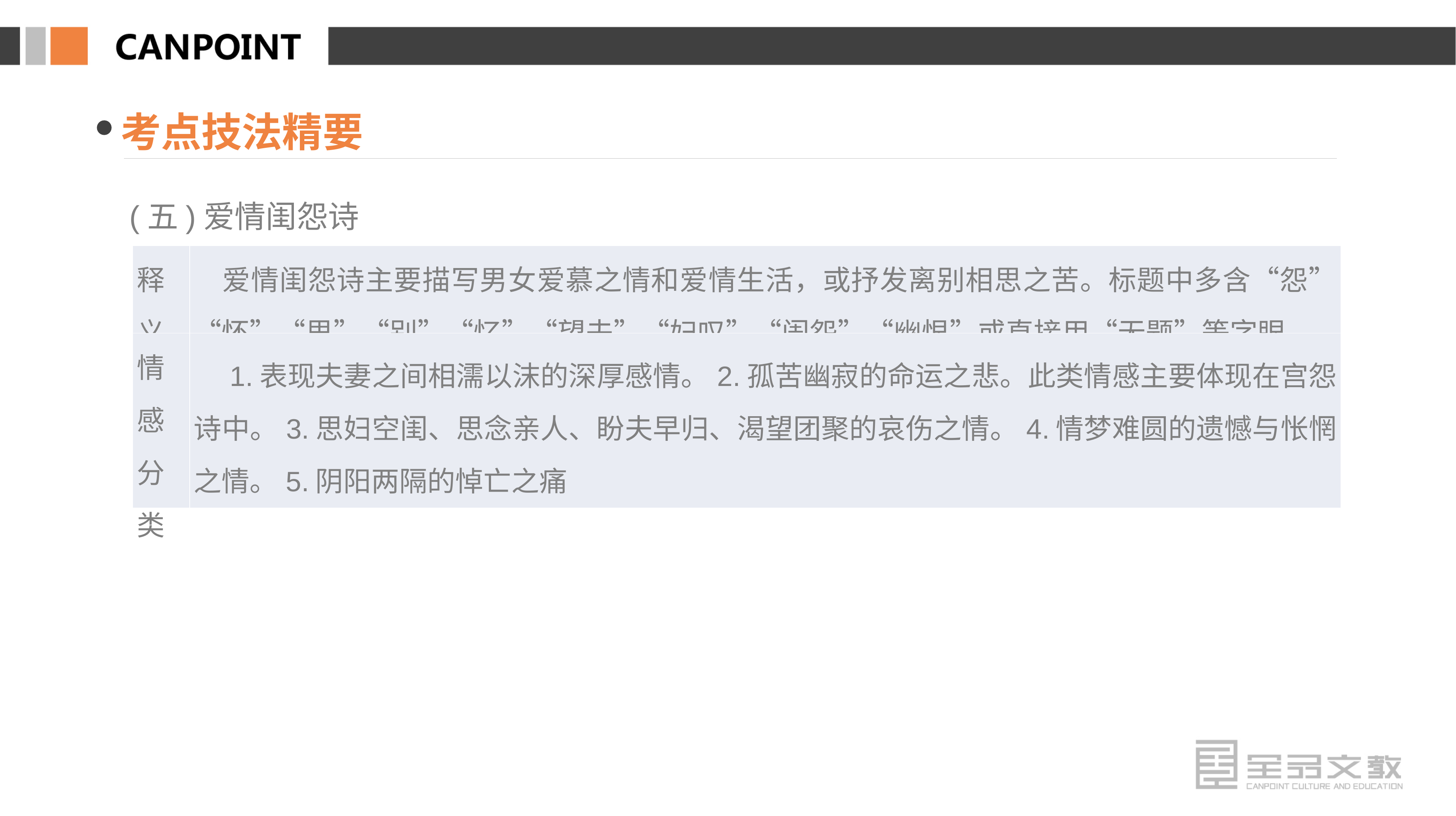

考点技法精要

(五)爱情闺怨诗
| 释义 | 爱情闺怨诗主要描写男女爱慕之情和爱情生活，或抒发离别相思之苦。标题中多含“怨”“怀”“思”“别”“忆”“望夫”“妇叹”“闺怨”“幽恨”或直接用“无题”等字眼 |
| --- | --- |
| 情感 分类 | 1.表现夫妻之间相濡以沫的深厚感情。2.孤苦幽寂的命运之悲。此类情感主要体现在宫怨诗中。3.思妇空闺、思念亲人、盼夫早归、渴望团聚的哀伤之情。4.情梦难圆的遗憾与怅惘之情。5.阴阳两隔的悼亡之痛 |